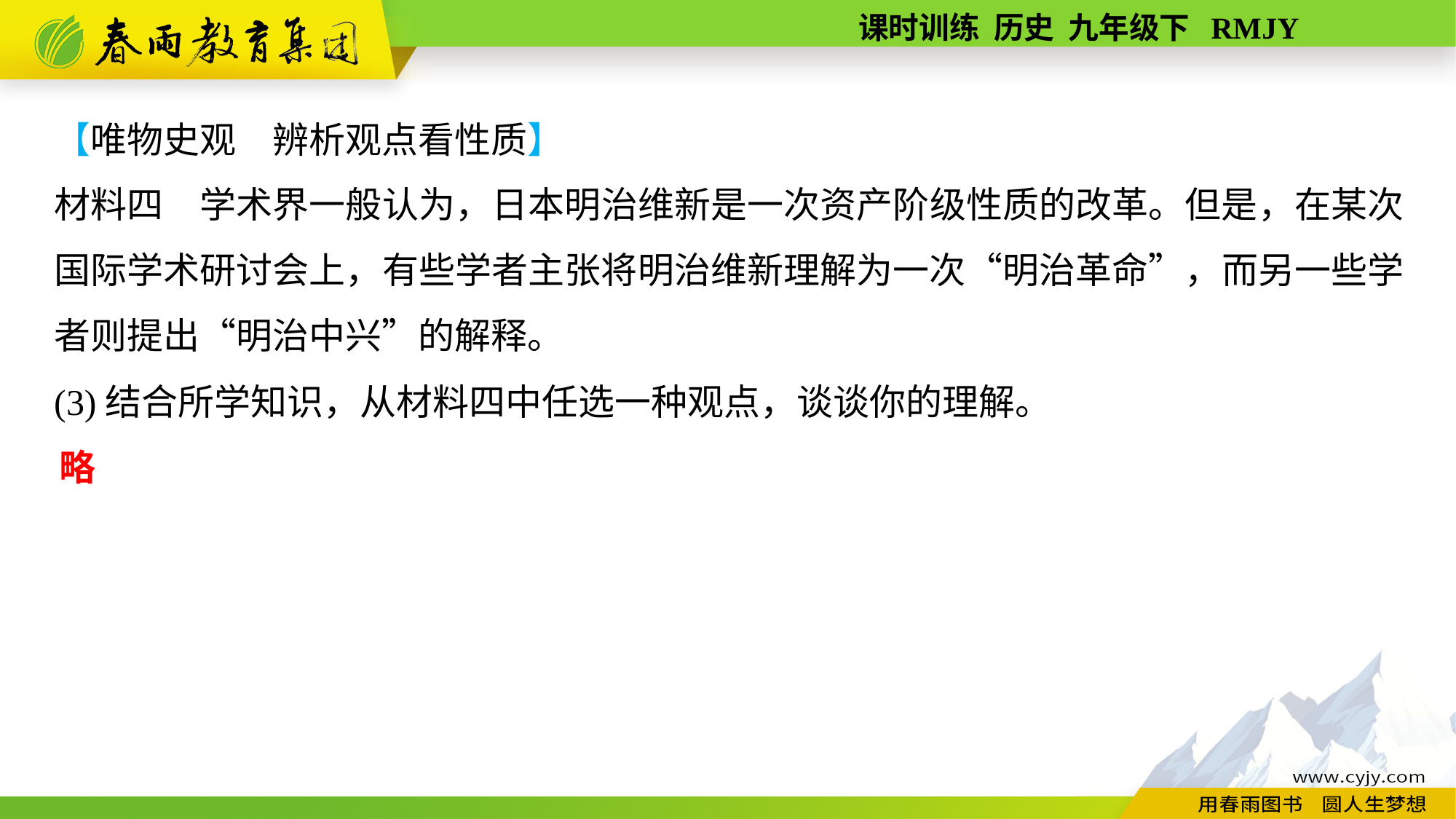

【唯物史观　辨析观点看性质】
材料四　学术界一般认为，日本明治维新是一次资产阶级性质的改革。但是，在某次国际学术研讨会上，有些学者主张将明治维新理解为一次“明治革命”，而另一些学者则提出“明治中兴”的解释。
(3)结合所学知识，从材料四中任选一种观点，谈谈你的理解。
略